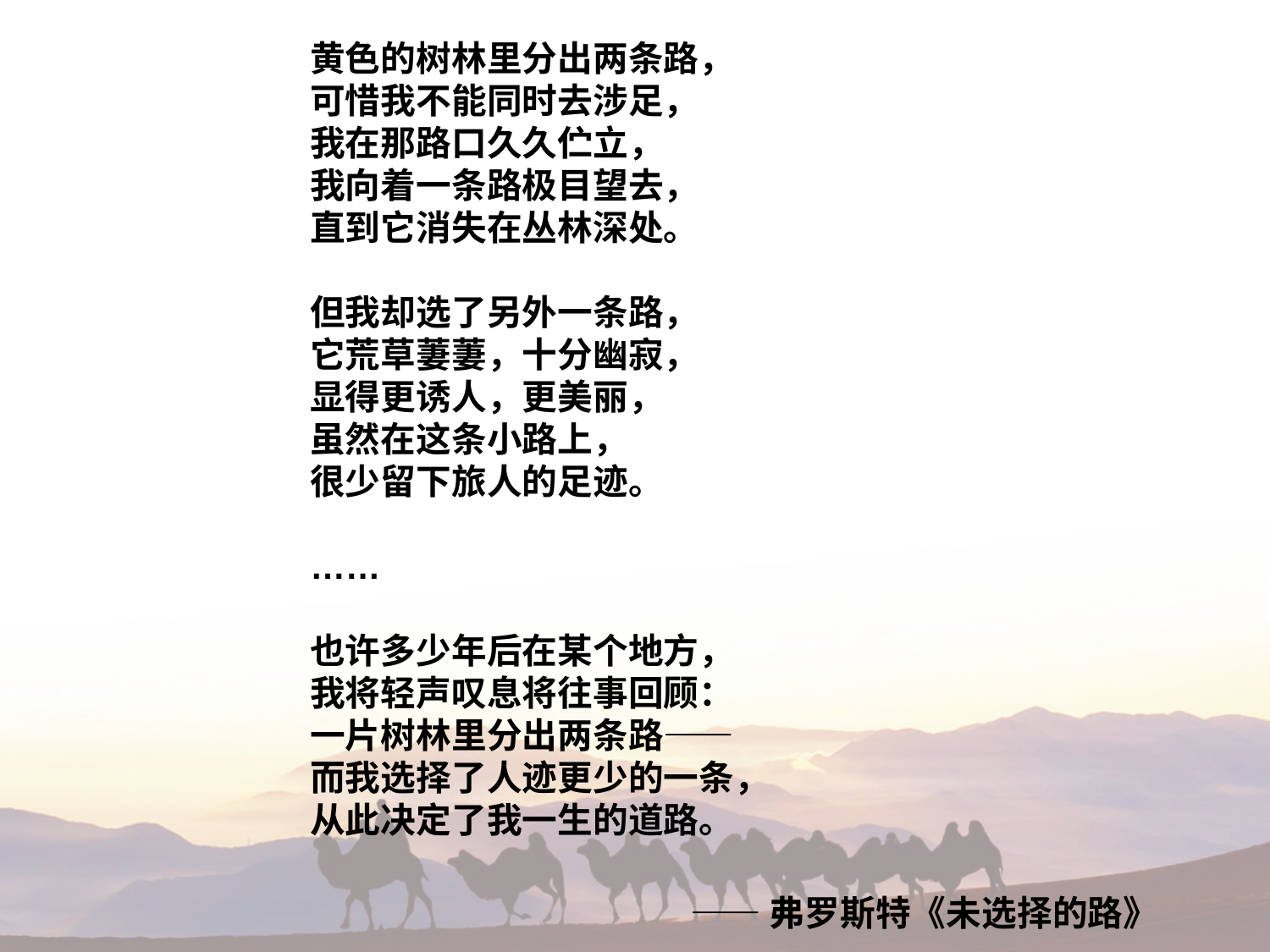

黄色的树林里分出两条路，
可惜我不能同时去涉足，
我在那路口久久伫立，
我向着一条路极目望去，
直到它消失在丛林深处。

但我却选了另外一条路，
它荒草萋萋，十分幽寂，
显得更诱人，更美丽，
虽然在这条小路上，
很少留下旅人的足迹。

……

也许多少年后在某个地方，
我将轻声叹息将往事回顾：
一片树林里分出两条路——
而我选择了人迹更少的一条，
从此决定了我一生的道路。

——弗罗斯特《未选择的路》